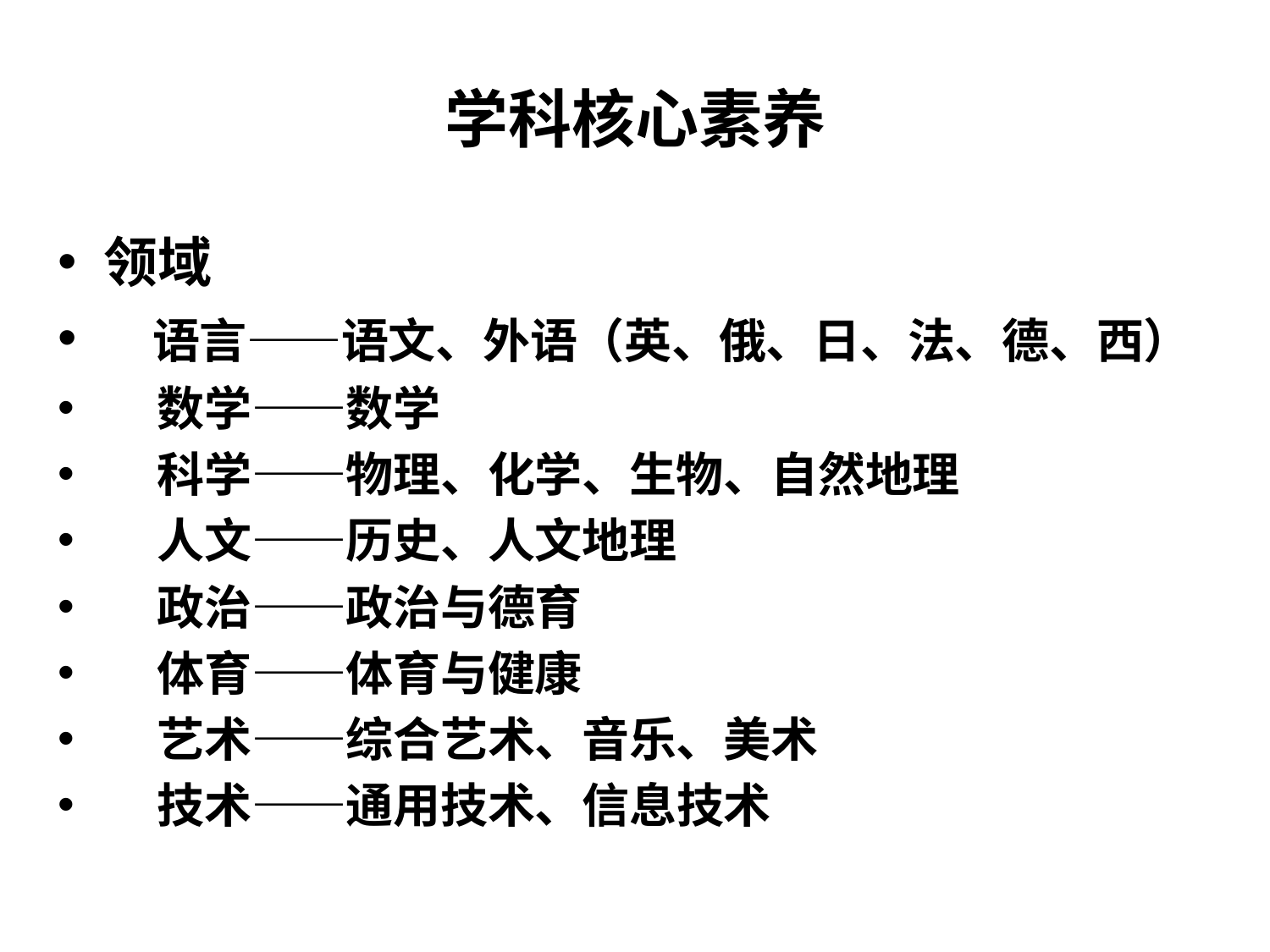

# 学科核心素养
领域
   语言——语文、外语（英、俄、日、法、德、西）
    数学——数学
    科学——物理、化学、生物、自然地理
    人文——历史、人文地理
    政治——政治与德育
    体育——体育与健康
    艺术——综合艺术、音乐、美术
    技术——通用技术、信息技术